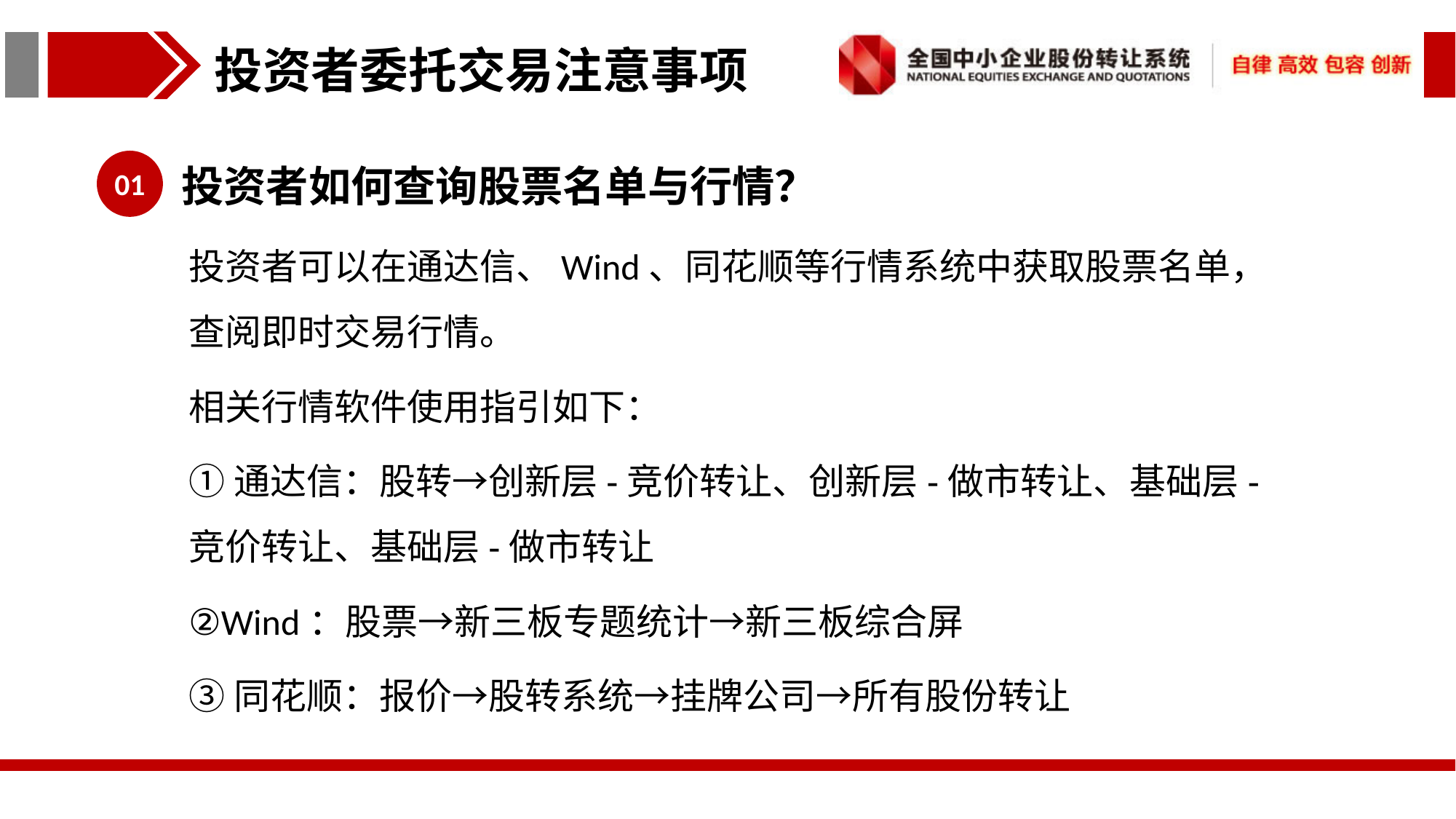

投资者委托交易注意事项
01
投资者如何查询股票名单与行情？
投资者可以在通达信、Wind、同花顺等行情系统中获取股票名单，查阅即时交易行情。
相关行情软件使用指引如下：
①通达信：股转→创新层-竞价转让、创新层-做市转让、基础层-竞价转让、基础层-做市转让
②Wind：股票→新三板专题统计→新三板综合屏
③同花顺：报价→股转系统→挂牌公司→所有股份转让
14